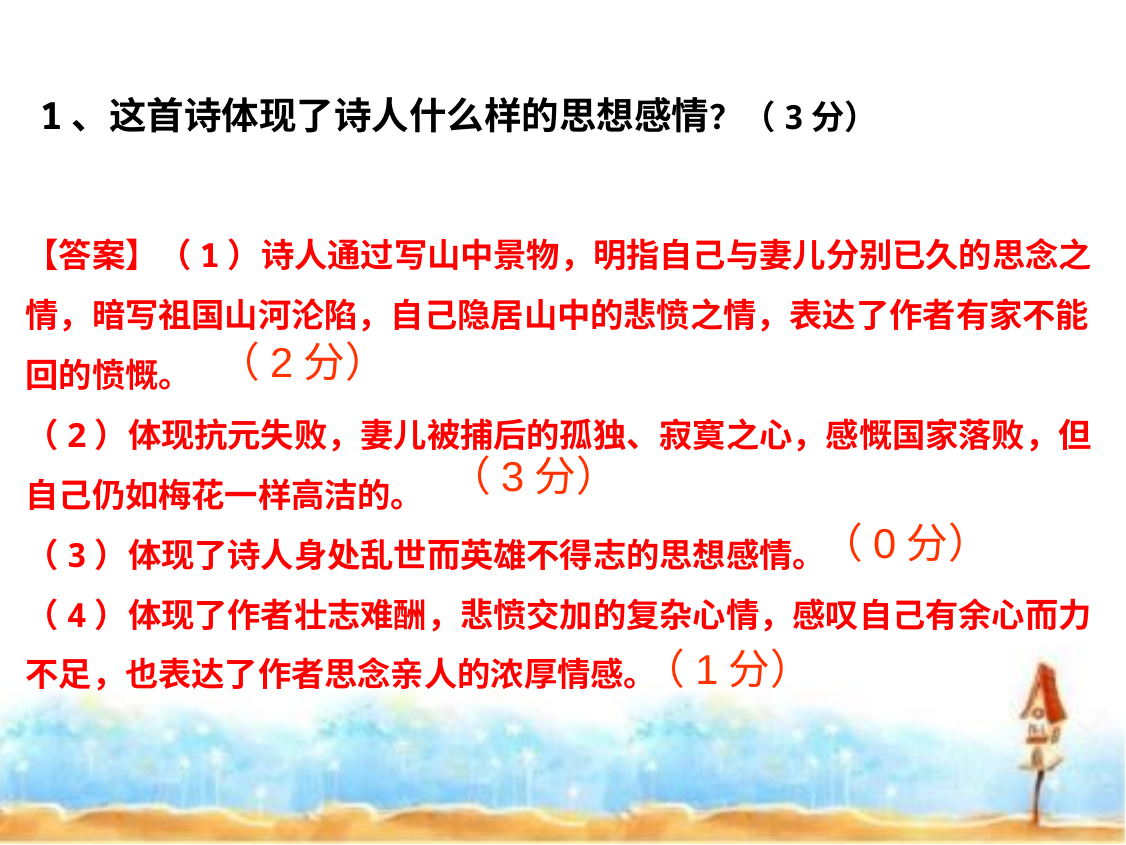

1、这首诗体现了诗人什么样的思想感情？（3分）
【答案】（1）诗人通过写山中景物，明指自己与妻儿分别已久的思念之情，暗写祖国山河沦陷，自己隐居山中的悲愤之情，表达了作者有家不能回的愤慨。
（2）体现抗元失败，妻儿被捕后的孤独、寂寞之心，感慨国家落败，但自己仍如梅花一样高洁的。
（3）体现了诗人身处乱世而英雄不得志的思想感情。
（4）体现了作者壮志难酬，悲愤交加的复杂心情，感叹自己有余心而力不足，也表达了作者思念亲人的浓厚情感。
（2分）
（3分）
（0分）
（1分）